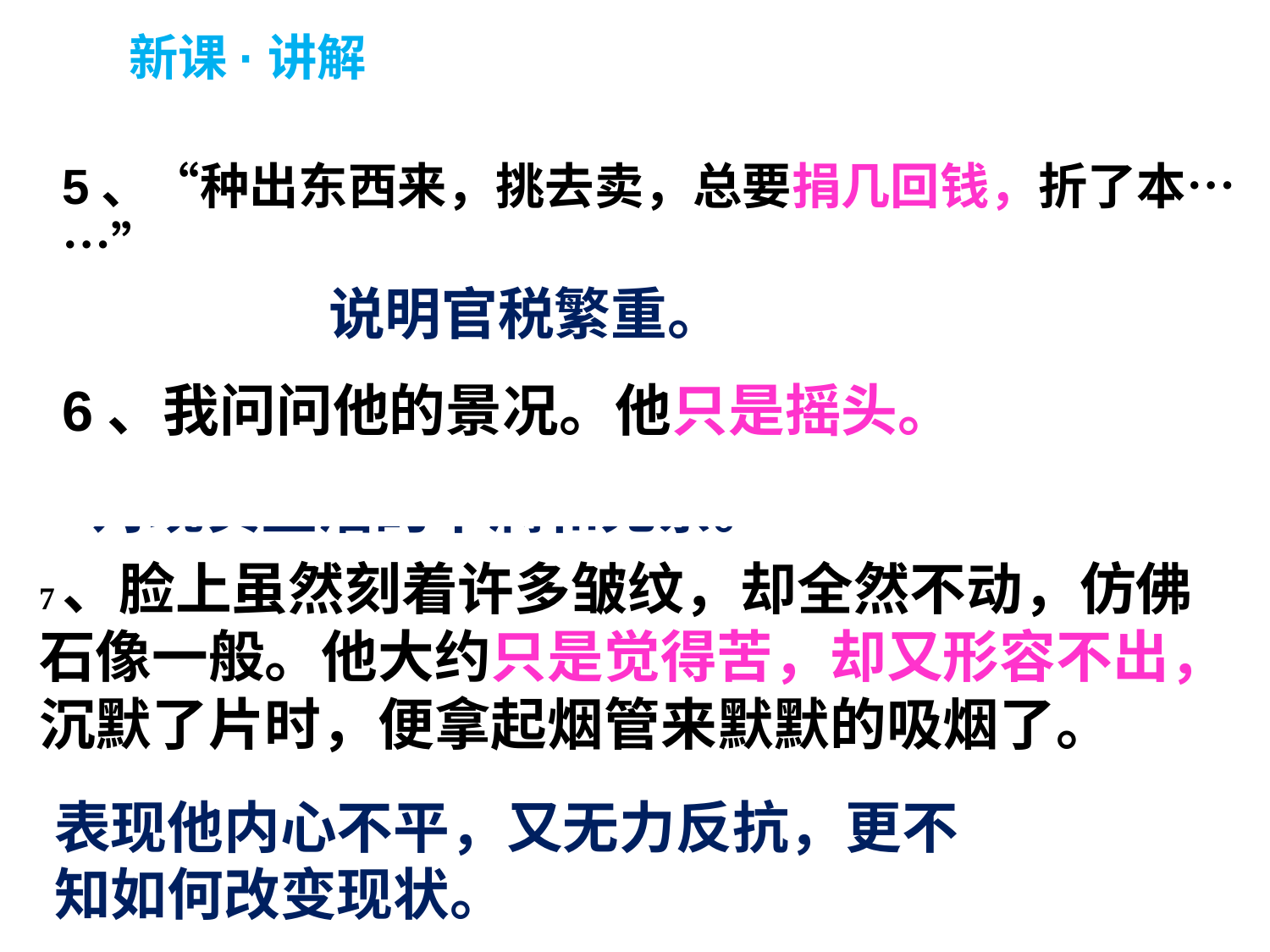

新课·讲解
5、“种出东西来，挑去卖，总要捐几回钱，折了本……”
说明官税繁重。
6、我问问他的景况。他只是摇头。
对现实生活的不满和无奈。
7、脸上虽然刻着许多皱纹，却全然不动，仿佛石像一般。他大约只是觉得苦，却又形容不出，沉默了片时，便拿起烟管来默默的吸烟了。
表现他内心不平，又无力反抗，更不知如何改变现状。